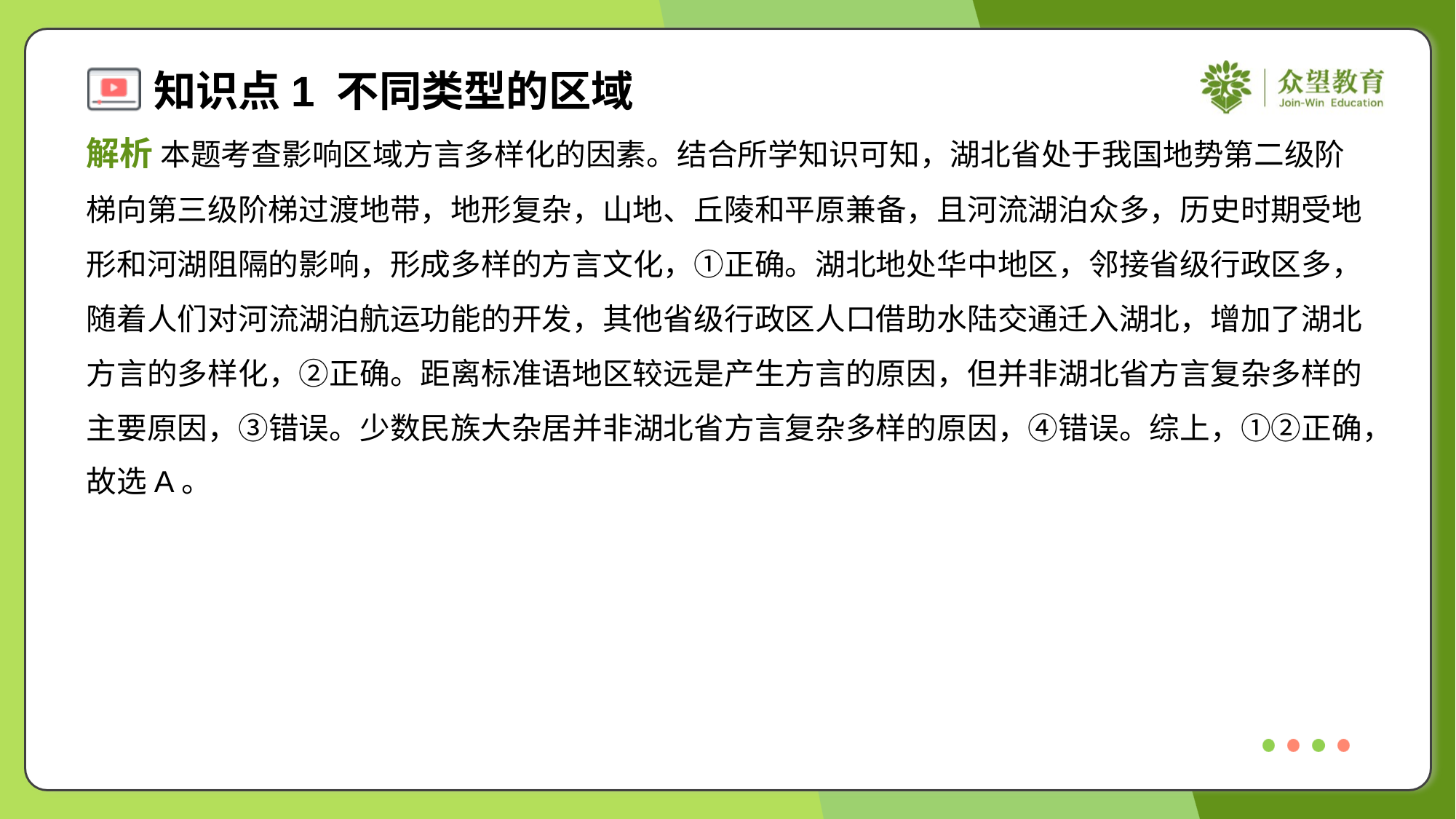

解析 本题考查影响区域方言多样化的因素。结合所学知识可知，湖北省处于我国地势第二级阶
梯向第三级阶梯过渡地带，地形复杂，山地、丘陵和平原兼备，且河流湖泊众多，历史时期受地
形和河湖阻隔的影响，形成多样的方言文化，①正确。湖北地处华中地区，邻接省级行政区多，
随着人们对河流湖泊航运功能的开发，其他省级行政区人口借助水陆交通迁入湖北，增加了湖北
方言的多样化，②正确。距离标准语地区较远是产生方言的原因，但并非湖北省方言复杂多样的
主要原因，③错误。少数民族大杂居并非湖北省方言复杂多样的原因，④错误。综上，①②正确，
故选A。